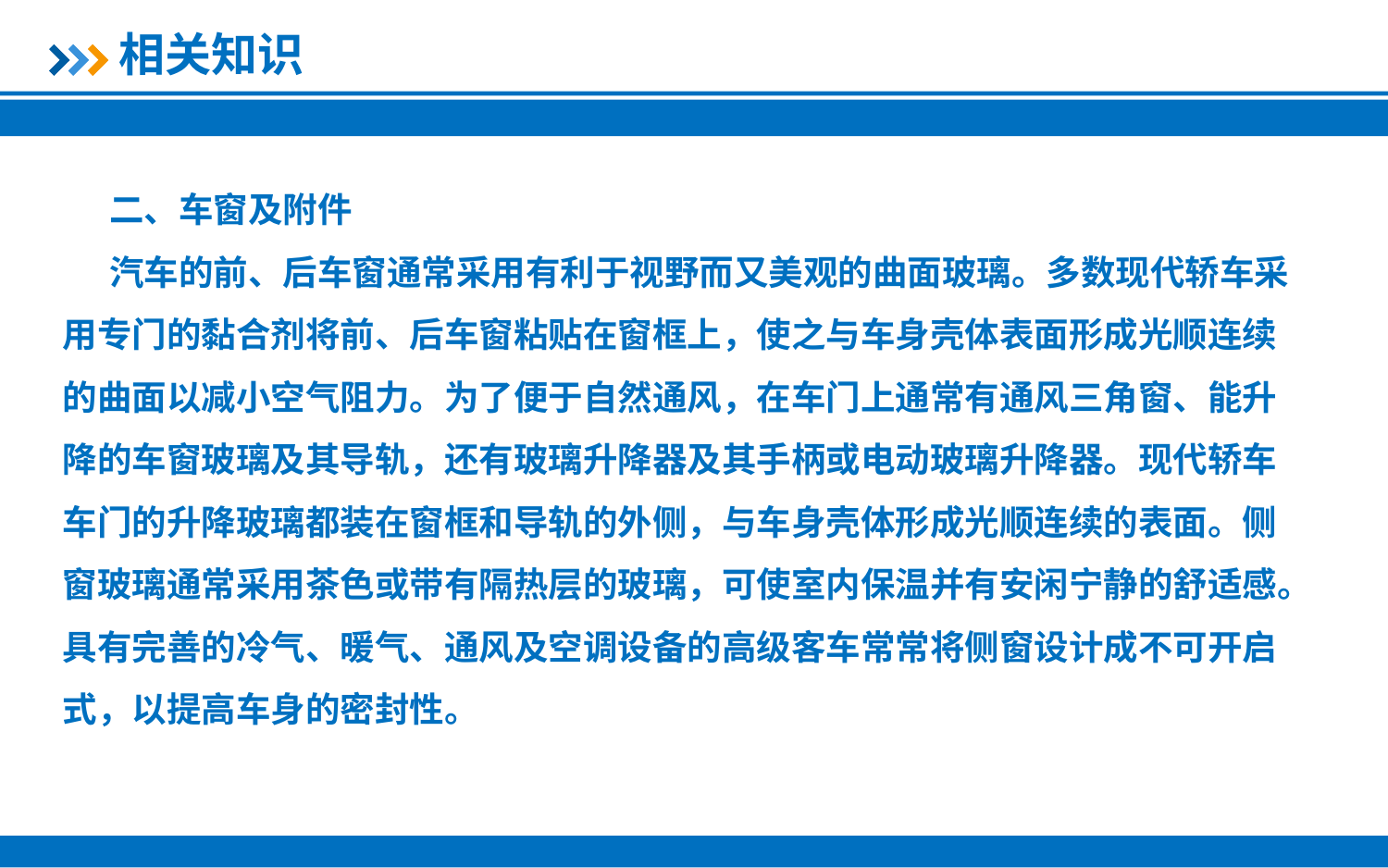

相关知识
二、车窗及附件
汽车的前、后车窗通常采用有利于视野而又美观的曲面玻璃。多数现代轿车采用专门的黏合剂将前、后车窗粘贴在窗框上，使之与车身壳体表面形成光顺连续的曲面以减小空气阻力。为了便于自然通风，在车门上通常有通风三角窗、能升降的车窗玻璃及其导轨，还有玻璃升降器及其手柄或电动玻璃升降器。现代轿车车门的升降玻璃都装在窗框和导轨的外侧，与车身壳体形成光顺连续的表面。侧窗玻璃通常采用茶色或带有隔热层的玻璃，可使室内保温并有安闲宁静的舒适感。具有完善的冷气、暖气、通风及空调设备的高级客车常常将侧窗设计成不可开启式，以提高车身的密封性。